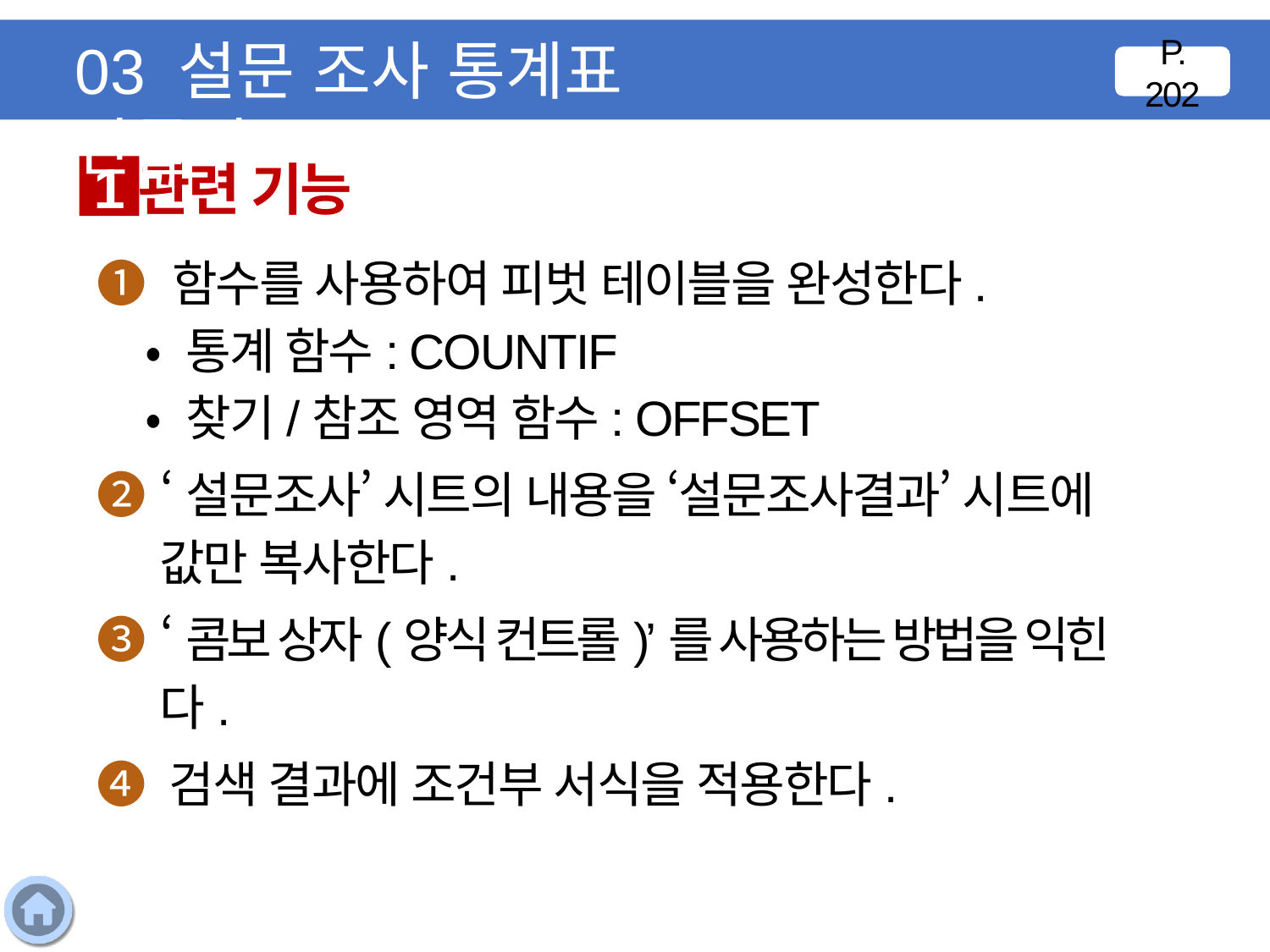

03 설문 조사 통계표 만들기
P. 202
관련 기능
1
❶ 함수를 사용하여 피벗 테이블을 완성한다.
    • 통계 함수: COUNTIF
    • 찾기/참조 영역 함수: OFFSET
❷ ‘설문조사’ 시트의 내용을 ‘설문조사결과’ 시트에 값만 복사한다.
❸ ‘콤보 상자(양식 컨트롤)’를 사용하는 방법을 익힌다.
❹ 검색 결과에 조건부 서식을 적용한다.